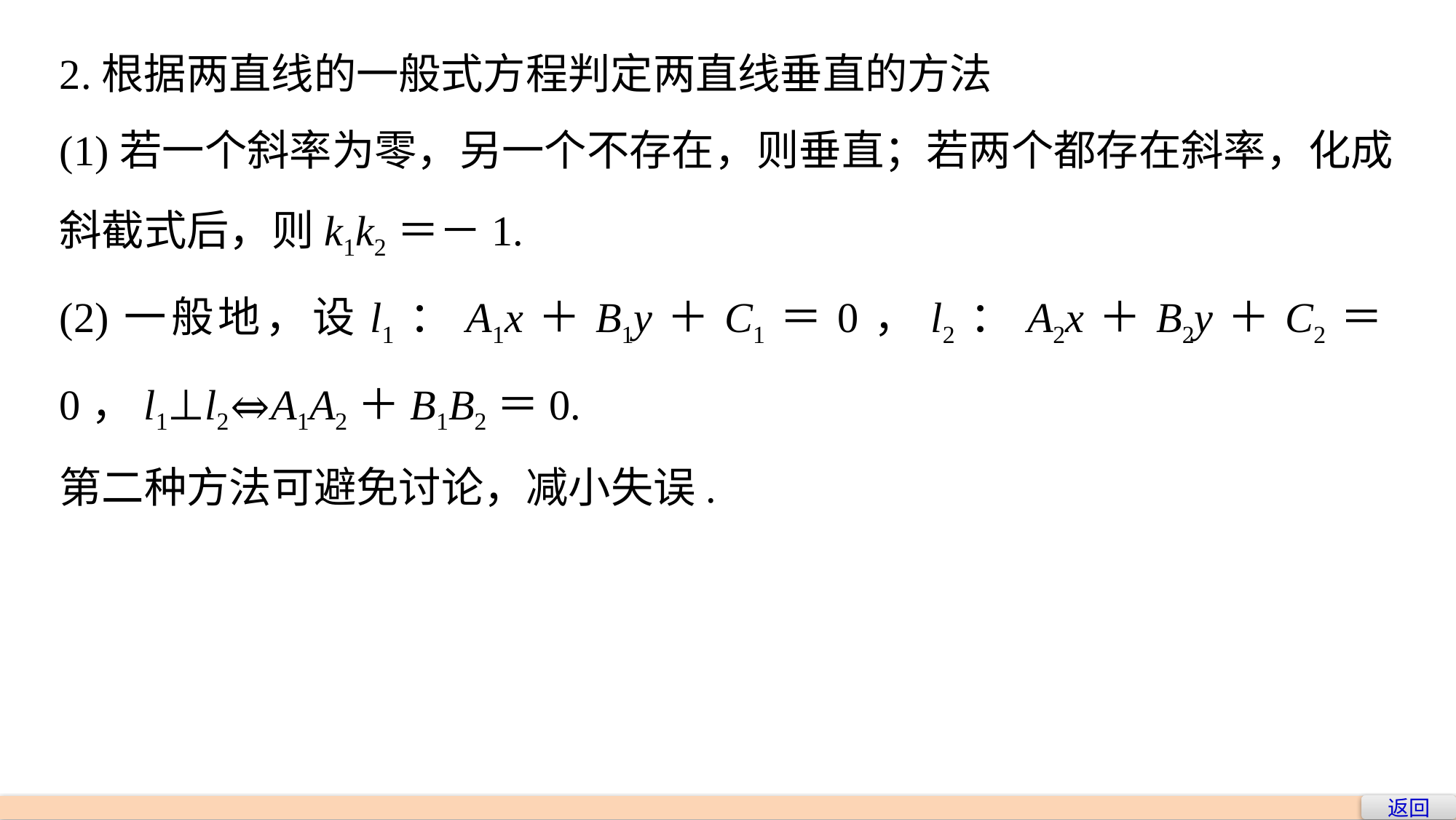

2.根据两直线的一般式方程判定两直线垂直的方法
(1)若一个斜率为零，另一个不存在，则垂直；若两个都存在斜率，化成斜截式后，则k1k2＝－1.
(2)一般地，设l1：A1x＋B1y＋C1＝0，l2：A2x＋B2y＋C2＝0，l1⊥l2⇔A1A2＋B1B2＝0.
第二种方法可避免讨论，减小失误.
返回